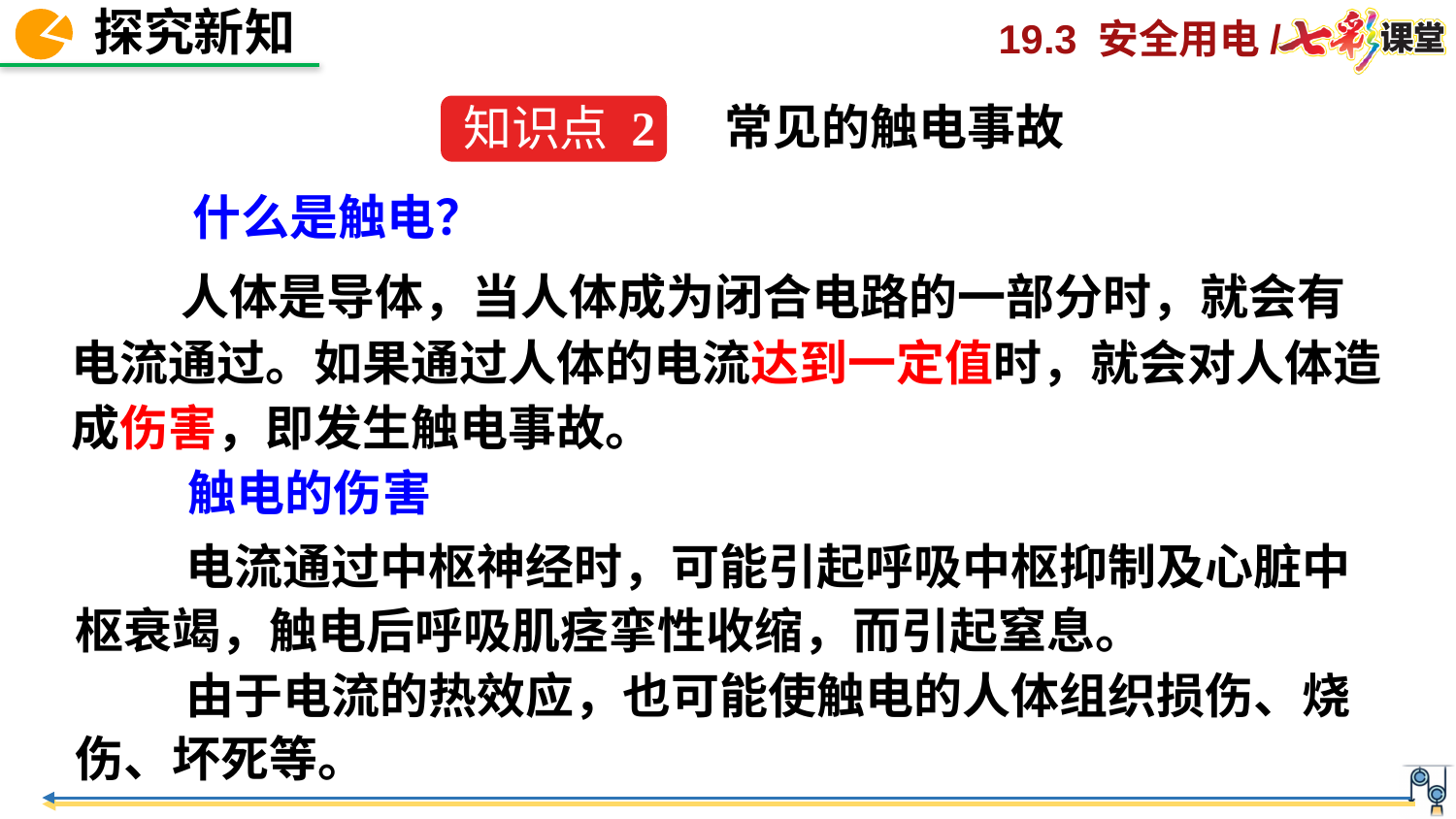

常见的触电事故

知识点 2
什么是触电？
         人体是导体，当人体成为闭合电路的一部分时，就会有电流通过。如果通过人体的电流达到一定值时，就会对人体造成伤害，即发生触电事故。
触电的伤害
         电流通过中枢神经时，可能引起呼吸中枢抑制及心脏中枢衰竭，触电后呼吸肌痉挛性收缩，而引起窒息。
         由于电流的热效应，也可能使触电的人体组织损伤、烧伤、坏死等。